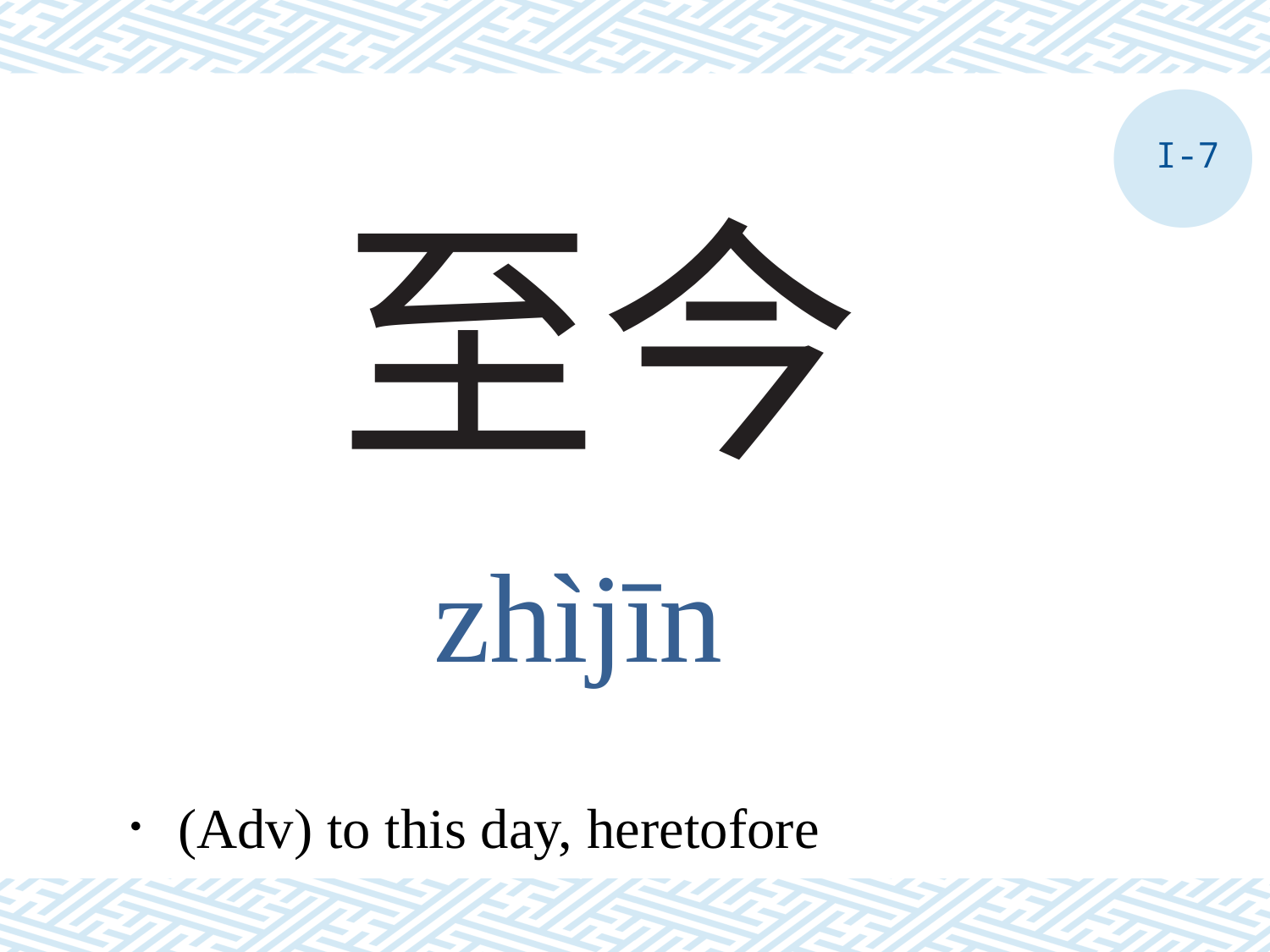

I-7

# 至今
zhìjīn
．(Adv) to this day, heretofore